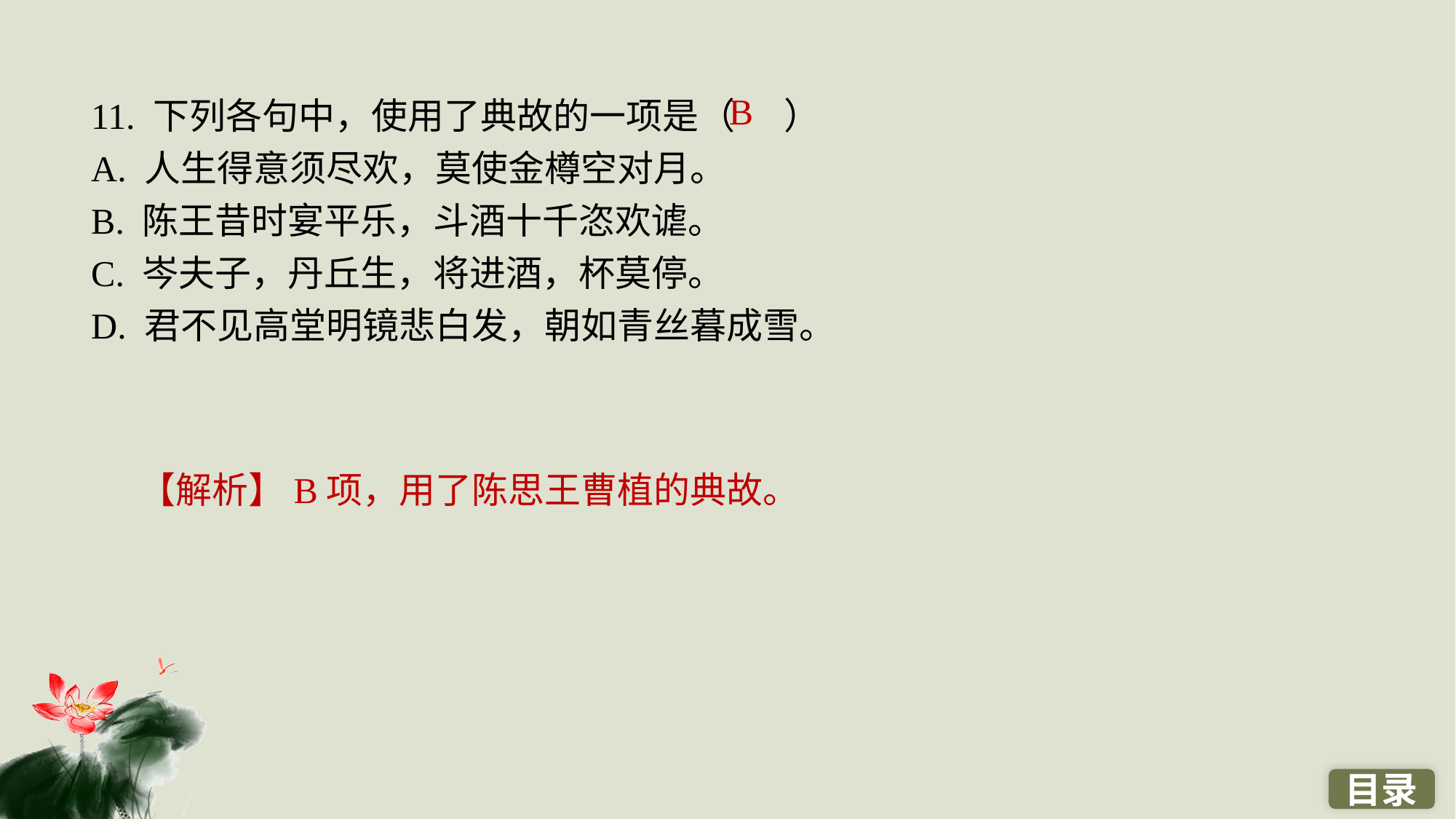

11. 下列各句中，使用了典故的一项是（      ）
A. 人生得意须尽欢，莫使金樽空对月。
B. 陈王昔时宴平乐，斗酒十千恣欢谑。
C. 岑夫子，丹丘生，将进酒，杯莫停。
D. 君不见高堂明镜悲白发，朝如青丝暮成雪。
B
【解析】B项，用了陈思王曹植的典故。